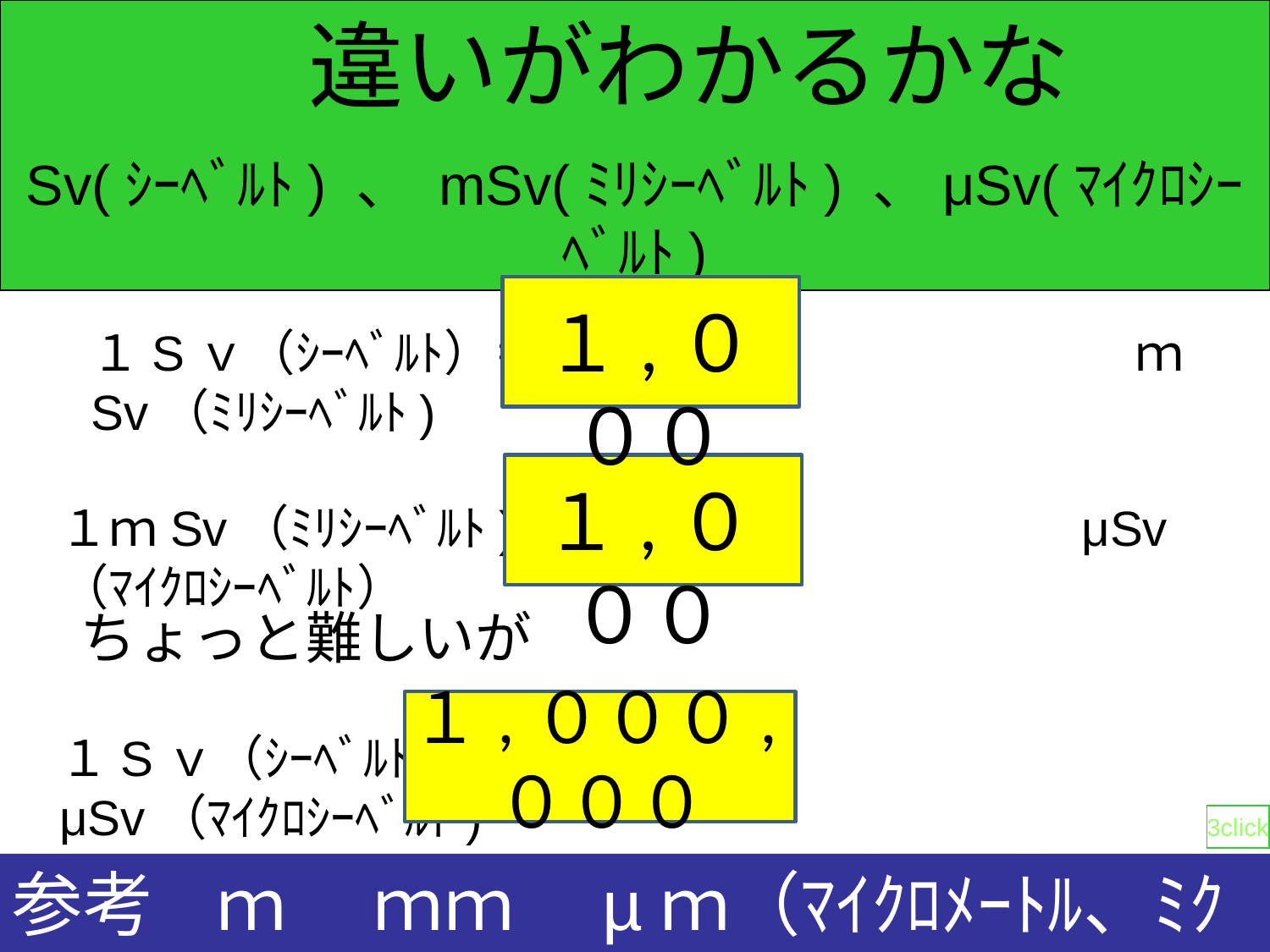

違いがわかるかな
Sv(ｼｰﾍﾞﾙﾄ) 、 mSv(ﾐﾘｼｰﾍﾞﾙﾄ) 、μSv(ﾏｲｸﾛｼｰﾍﾞﾙﾄ)

１,０００
１Sｖ（ｼｰﾍﾞﾙﾄ）＝　　　　　　　　　　　　ｍSv（ﾐﾘｼｰﾍﾞﾙﾄ)

１,０００
１ｍSv（ﾐﾘｼｰﾍﾞﾙﾄ)＝　　　　　　　　　　μSv（ﾏｲｸﾛｼｰﾍﾞﾙﾄ）
ちょっと難しいが

１,０００,０００
１Sｖ（ｼｰﾍﾞﾙﾄ）＝　　　　　　　　　　　　μSv（ﾏｲｸﾛｼｰﾍﾞﾙﾄ)
3click
参考    ｍ 　ｍｍ　µｍ（ﾏｲｸﾛﾒｰﾄﾙ、ﾐｸﾛﾝ）